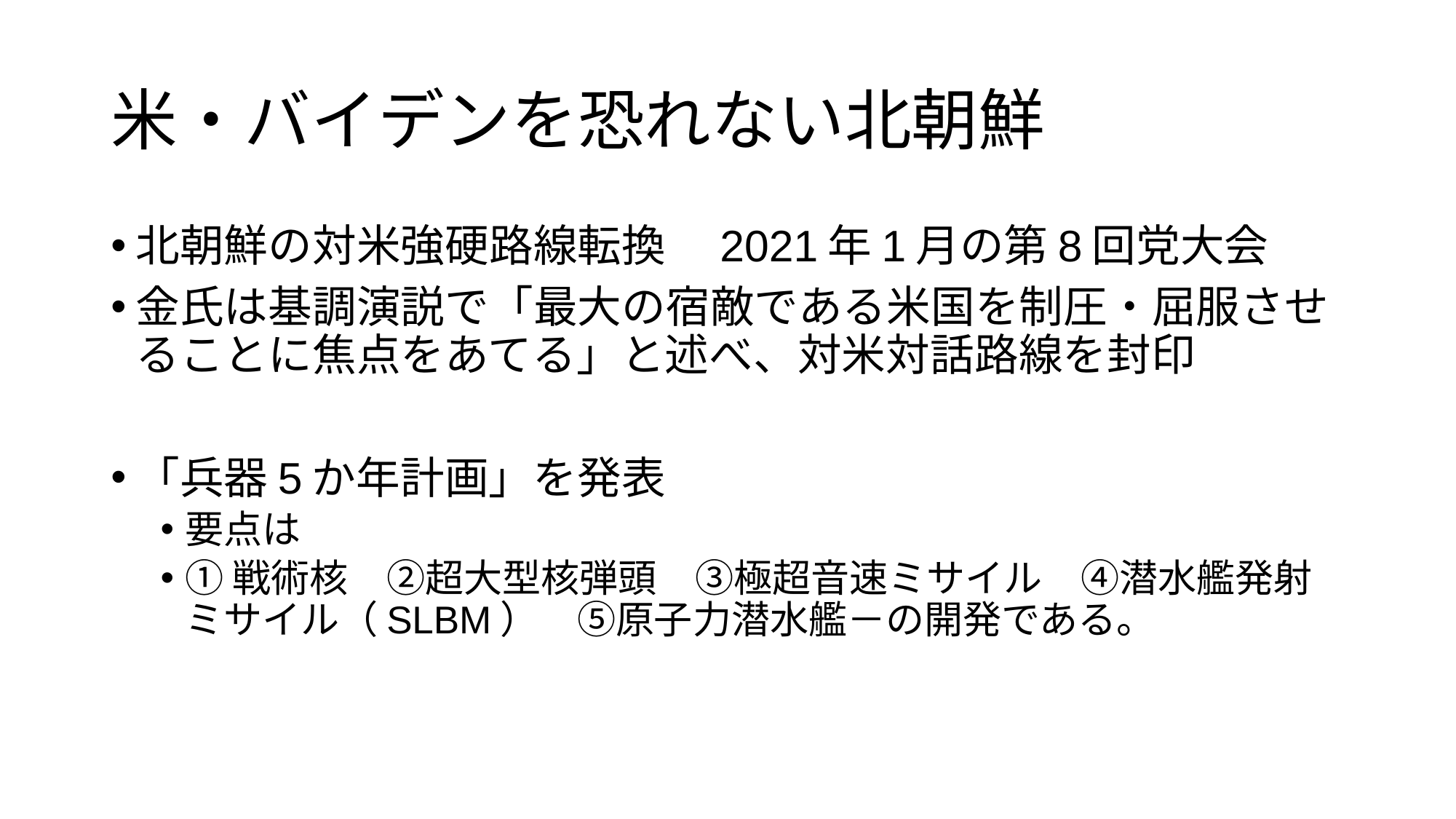

# 米・バイデンを恐れない北朝鮮
北朝鮮の対米強硬路線転換　2021年1月の第8回党大会
金氏は基調演説で「最大の宿敵である米国を制圧・屈服させることに焦点をあてる」と述べ、対米対話路線を封印

「兵器5か年計画」を発表
要点は
①戦術核　②超大型核弾頭　③極超音速ミサイル　④潜水艦発射ミサイル（SLBM）　⑤原子力潜水艦－の開発である。